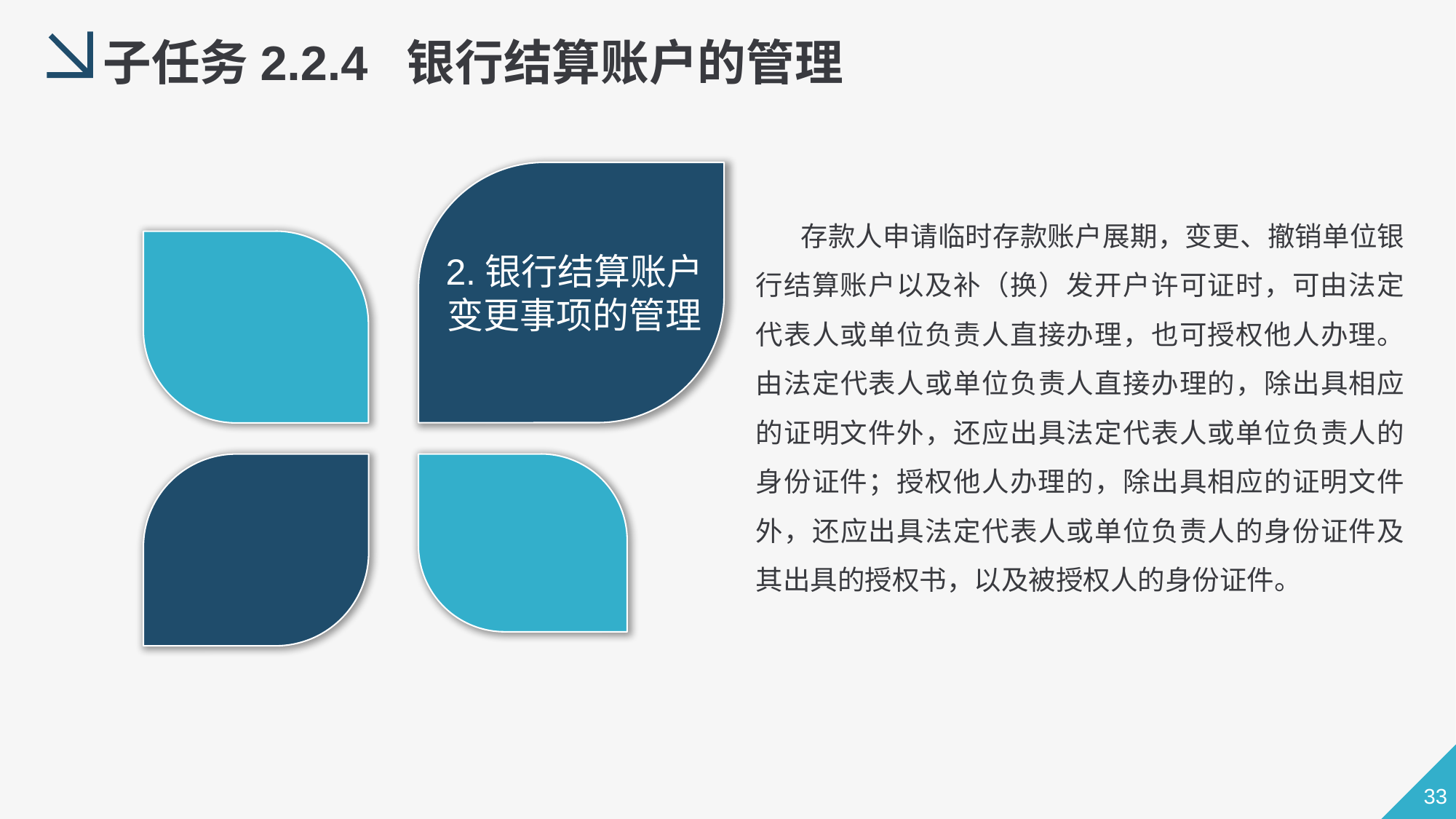

子任务2.2.4  银行结算账户的管理

      存款人申请临时存款账户展期，变更、撤销单位银行结算账户以及补（换）发开户许可证时，可由法定代表人或单位负责人直接办理，也可授权他人办理。由法定代表人或单位负责人直接办理的，除出具相应的证明文件外，还应出具法定代表人或单位负责人的身份证件；授权他人办理的，除出具相应的证明文件外，还应出具法定代表人或单位负责人的身份证件及其出具的授权书，以及被授权人的身份证件。

2.银行结算账户变更事项的管理